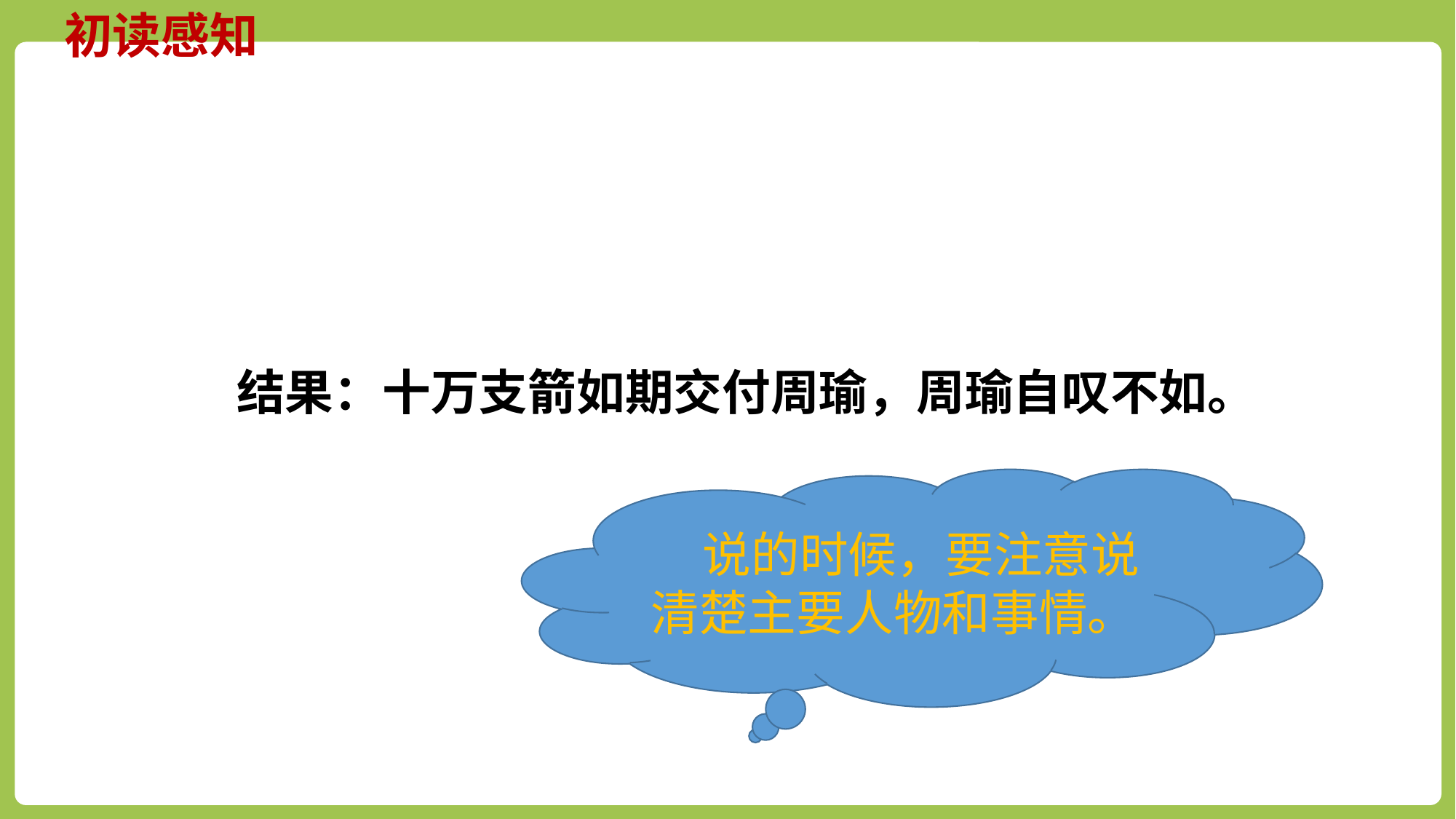

初读感知
      结果：十万支箭如期交付周瑜，周瑜自叹不如。
    说的时候，要注意说清楚主要人物和事情。